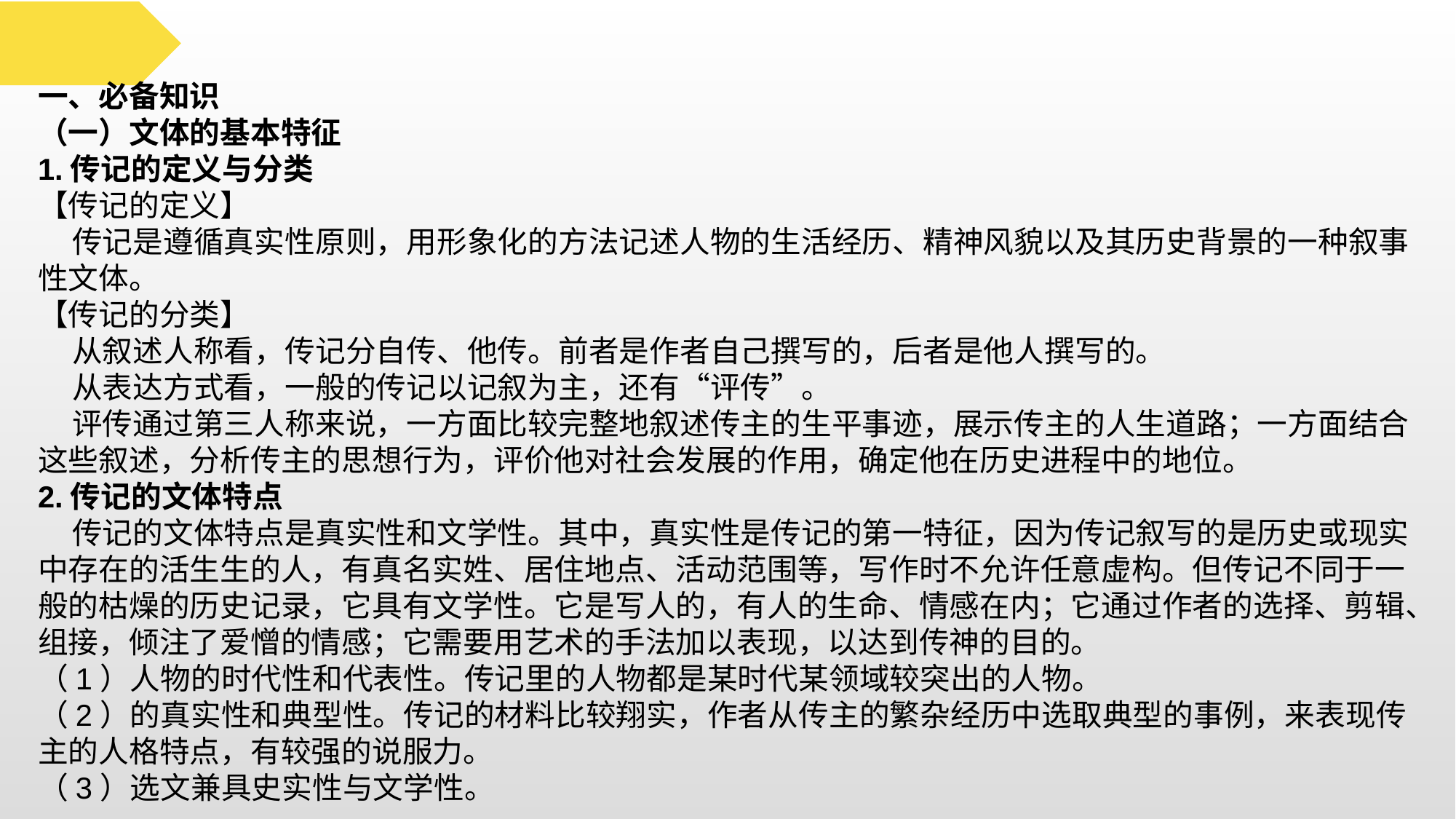

一、必备知识
（一）文体的基本特征
1.传记的定义与分类
【传记的定义】
    传记是遵循真实性原则，用形象化的方法记述人物的生活经历、精神风貌以及其历史背景的一种叙事性文体。
【传记的分类】
    从叙述人称看，传记分自传、他传。前者是作者自己撰写的，后者是他人撰写的。
    从表达方式看，一般的传记以记叙为主，还有“评传”。
    评传通过第三人称来说，一方面比较完整地叙述传主的生平事迹，展示传主的人生道路；一方面结合这些叙述，分析传主的思想行为，评价他对社会发展的作用，确定他在历史进程中的地位。
2.传记的文体特点
    传记的文体特点是真实性和文学性。其中，真实性是传记的第一特征，因为传记叙写的是历史或现实中存在的活生生的人，有真名实姓、居住地点、活动范围等，写作时不允许任意虚构。但传记不同于一般的枯燥的历史记录，它具有文学性。它是写人的，有人的生命、情感在内；它通过作者的选择、剪辑、组接，倾注了爱憎的情感；它需要用艺术的手法加以表现，以达到传神的目的。
（1）人物的时代性和代表性。传记里的人物都是某时代某领域较突出的人物。
（2）的真实性和典型性。传记的材料比较翔实，作者从传主的繁杂经历中选取典型的事例，来表现传主的人格特点，有较强的说服力。
（3）选文兼具史实性与文学性。